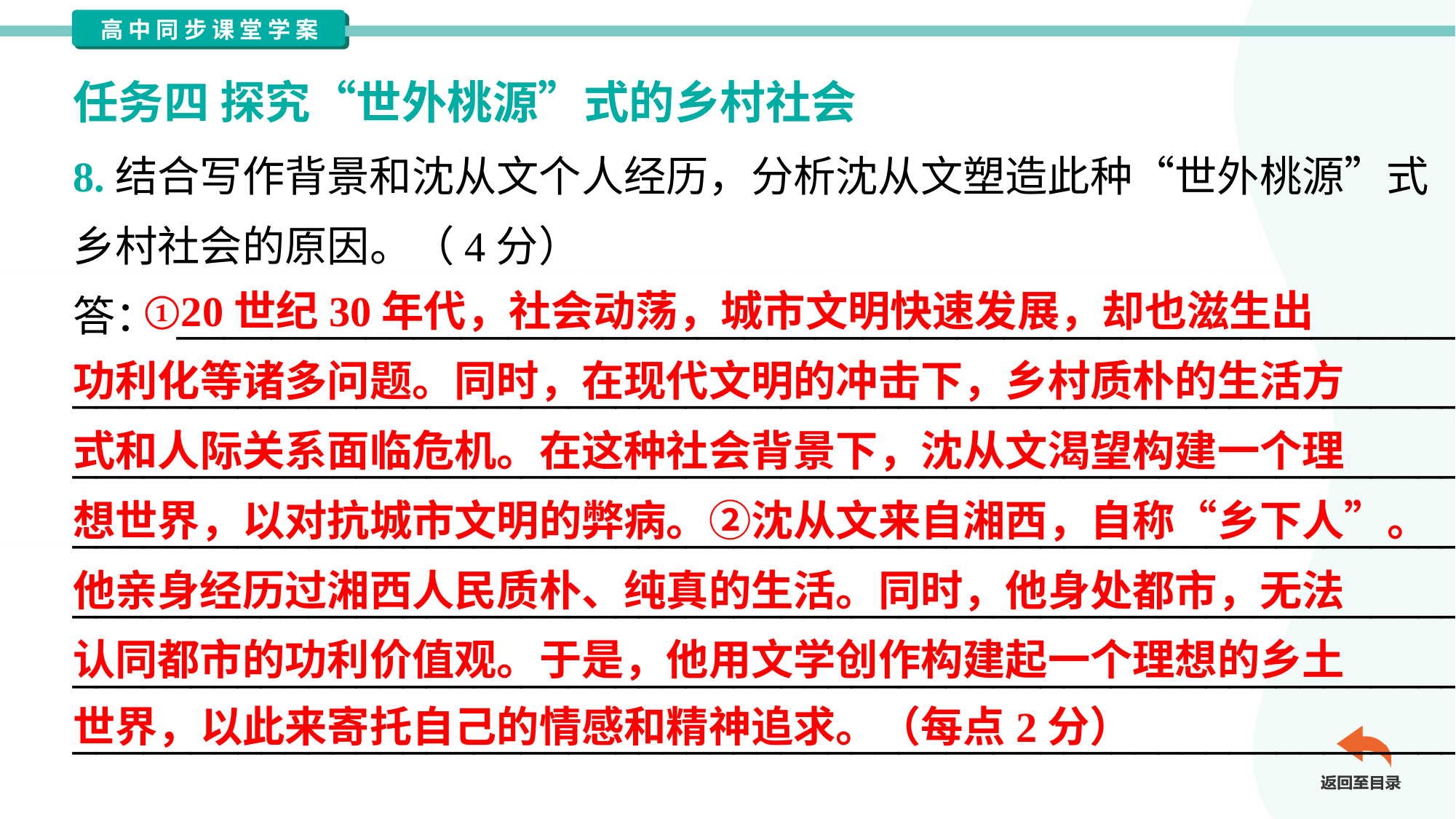

任务四 探究“世外桃源”式的乡村社会
8.结合写作背景和沈从文个人经历，分析沈从文塑造此种“世外桃源”式
乡村社会的原因。（4分）
答： ________________________________________________________
_____________________________________________________________
_____________________________________________________________
_____________________________________________________________
_____________________________________________________________
_____________________________________________________________
_____________________________________________________________
      ①20世纪30年代，社会动荡，城市文明快速发展，却也滋生出
功利化等诸多问题。同时，在现代文明的冲击下，乡村质朴的生活方
式和人际关系面临危机。在这种社会背景下，沈从文渴望构建一个理
想世界，以对抗城市文明的弊病。②沈从文来自湘西，自称“乡下人”。
他亲身经历过湘西人民质朴、纯真的生活。同时，他身处都市，无法
认同都市的功利价值观。于是，他用文学创作构建起一个理想的乡土
世界，以此来寄托自己的情感和精神追求。（每点2分）